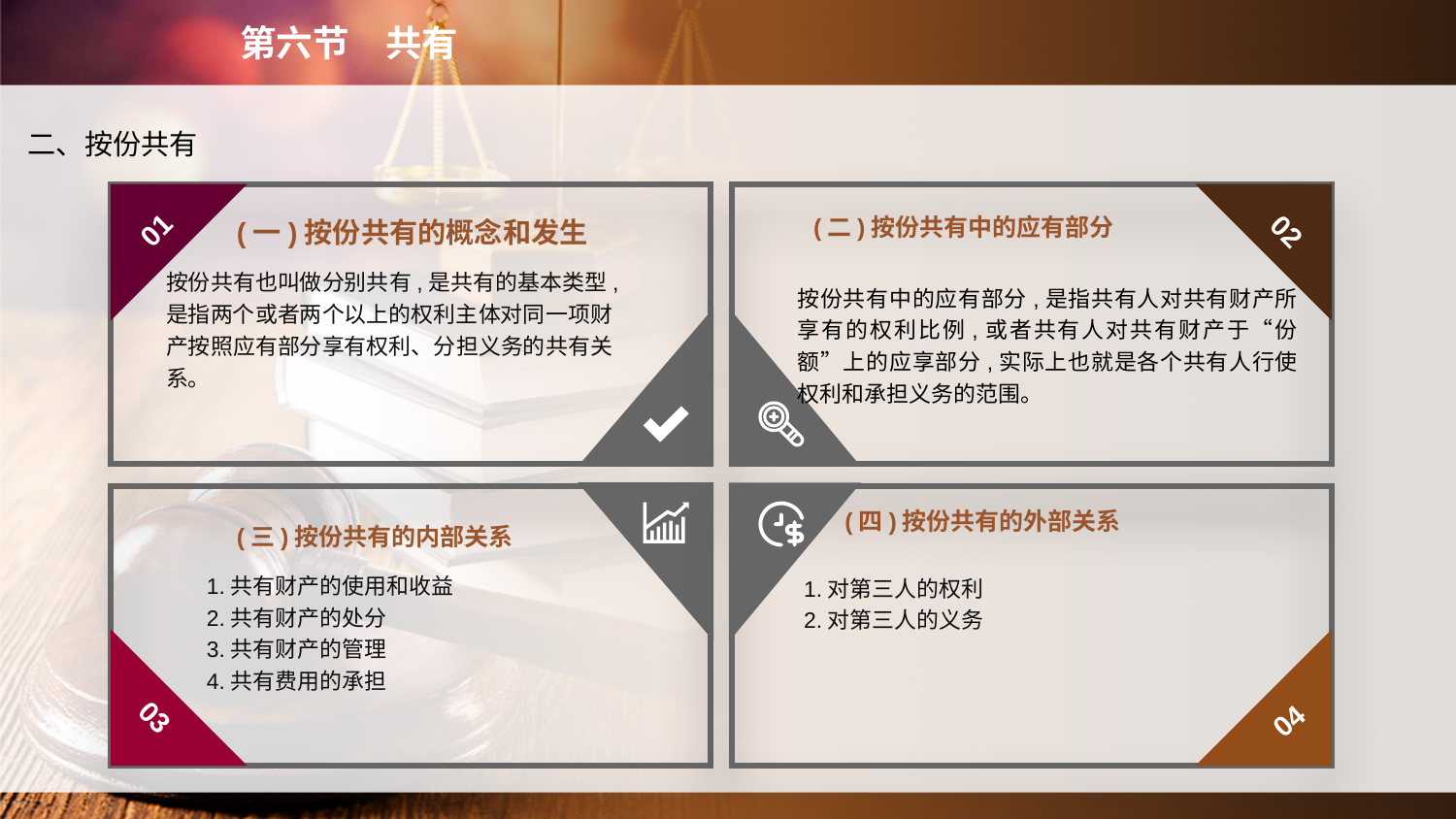

第六节　共有
二、按份共有

(二)按份共有中的应有部分
01
02
(一)按份共有的概念和发生
按份共有也叫做分别共有,是共有的基本类型,是指两个或者两个以上的权利主体对同一项财产按照应有部分享有权利、分担义务的共有关系。
按份共有中的应有部分,是指共有人对共有财产所享有的权利比例,或者共有人对共有财产于“份额”上的应享部分,实际上也就是各个共有人行使权利和承担义务的范围。

(四)按份共有的外部关系

(三)按份共有的内部关系
1.共有财产的使用和收益
2.共有财产的处分
3.共有财产的管理
4.共有费用的承担
1.对第三人的权利
2.对第三人的义务

03
04